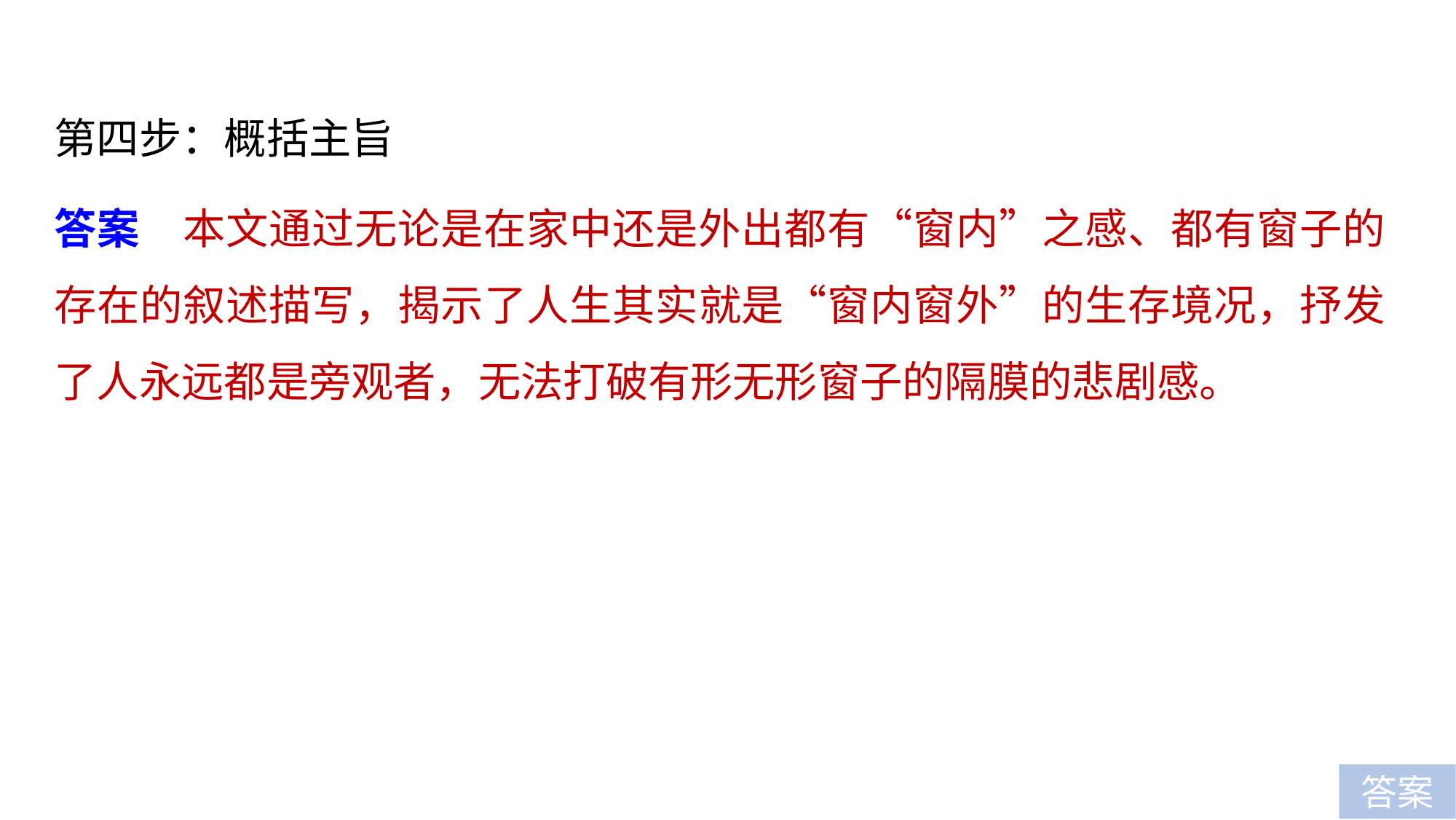

第四步：概括主旨
答案　本文通过无论是在家中还是外出都有“窗内”之感、都有窗子的存在的叙述描写，揭示了人生其实就是“窗内窗外”的生存境况，抒发了人永远都是旁观者，无法打破有形无形窗子的隔膜的悲剧感。
答案